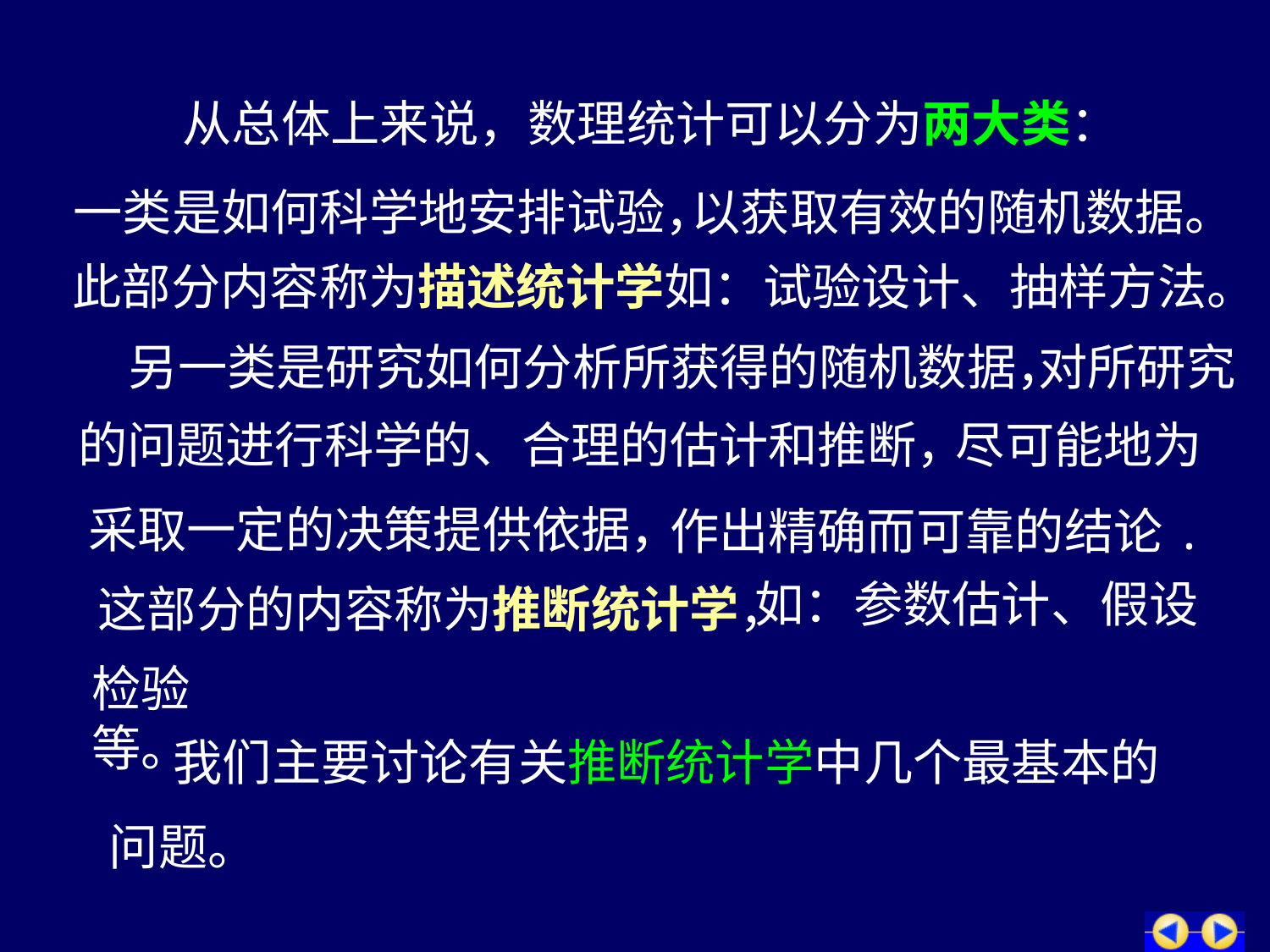

从总体上来说，数理统计可以分为两大类：
一类是如何科学地安排试验，
以获取有效的随机数据。
此部分内容称为描述统计学如：试验设计、抽样方法。
另一类是研究如何分析所获得的随机数据，
对所研究
的问题进行科学的、合理的估计和推断，
尽可能地为
作出精确而可靠的结论.
采取一定的决策提供依据，
如：参数估计、假设
这部分的内容称为推断统计学，
检验等。
我们主要讨论有关推断统计学中几个最基本的
问题。
4